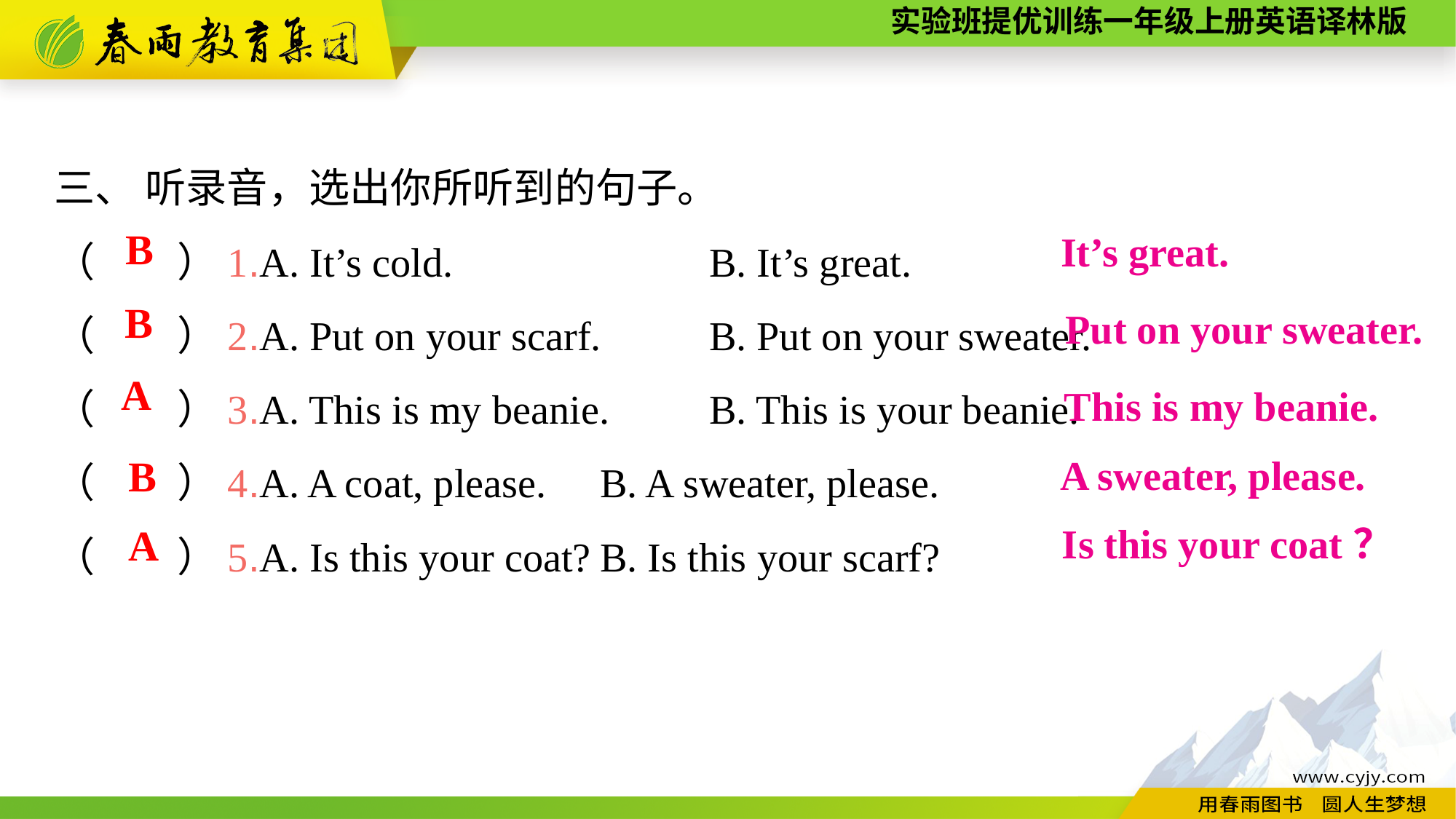

三、 听录音，选出你所听到的句子。
（　　）1.A. It’s cold.　　		B. It’s great.
（　　）2.A. Put on your scarf.	B. Put on your sweater.
（　　）3.A. This is my beanie.	B. This is your beanie.
（　　）4.A. A coat, please.	B. A sweater, please.
（　　）5.A. Is this your coat?	B. Is this your scarf?
B
It’s great.
B
Put on your sweater.
A
This is my beanie.
B
A sweater, please.
A
Is this your coat？